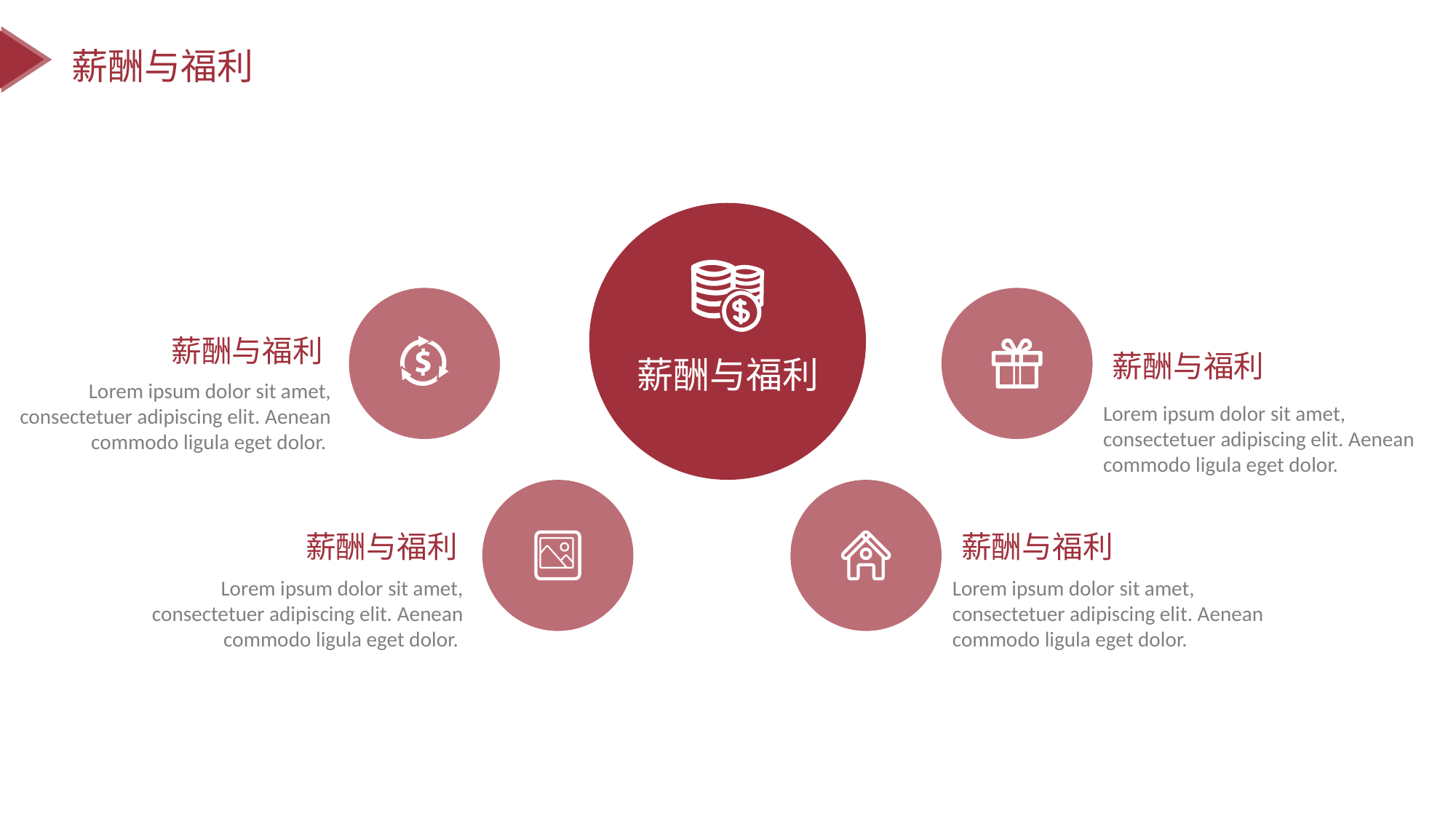

薪酬与福利

薪酬与福利

薪酬与福利
薪酬与福利
Lorem ipsum dolor sit amet, consectetuer adipiscing elit. Aenean commodo ligula eget dolor.
Lorem ipsum dolor sit amet, consectetuer adipiscing elit. Aenean commodo ligula eget dolor.

薪酬与福利
薪酬与福利

Lorem ipsum dolor sit amet, consectetuer adipiscing elit. Aenean commodo ligula eget dolor.
Lorem ipsum dolor sit amet, consectetuer adipiscing elit. Aenean commodo ligula eget dolor.